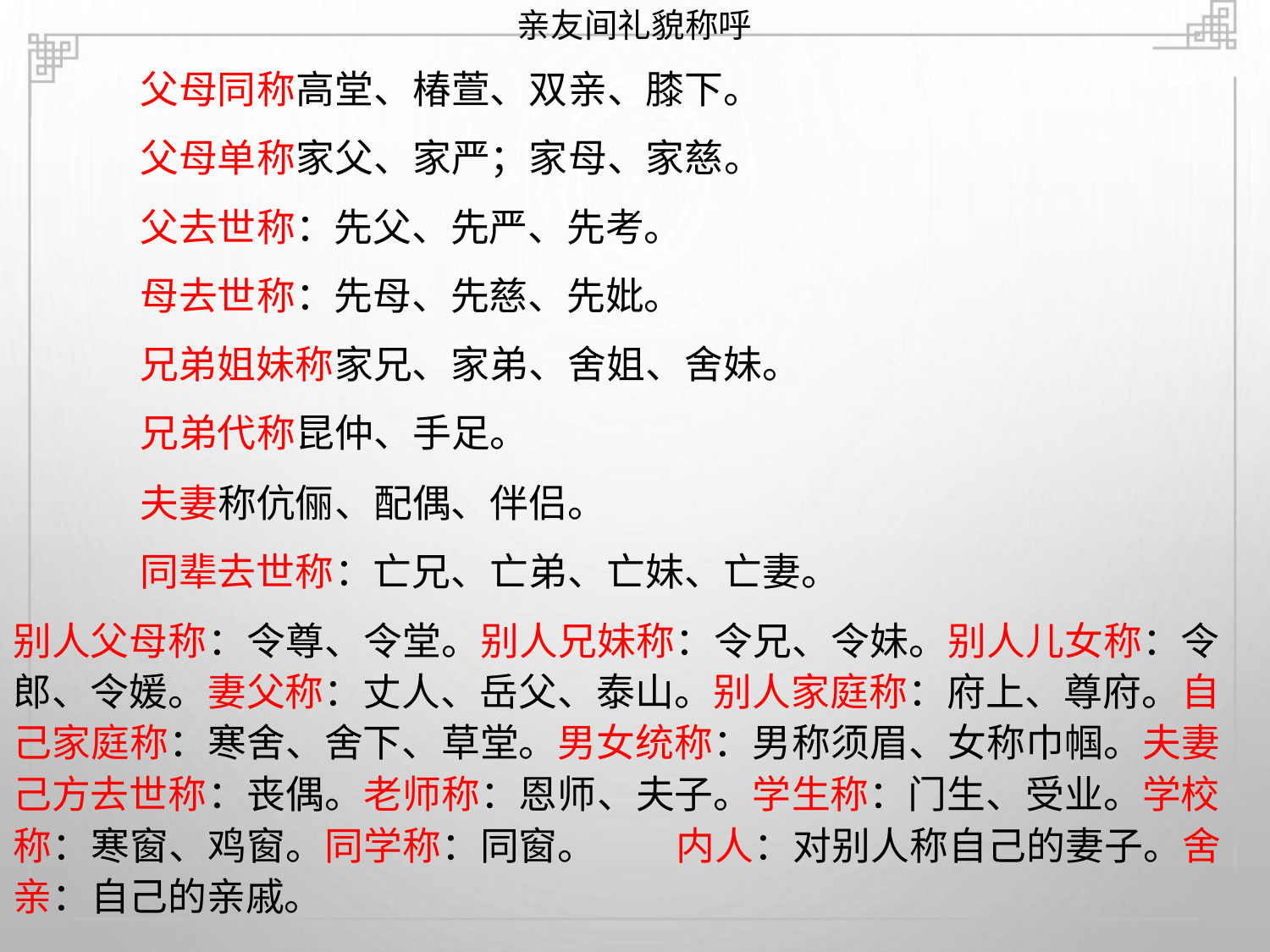

亲友间礼貌称呼
父母同称高堂、椿萱、双亲、膝下。
父母单称家父、家严；家母、家慈。
父去世称：先父、先严、先考。
母去世称：先母、先慈、先妣。
兄弟姐妹称家兄、家弟、舍姐、舍妹。
兄弟代称昆仲、手足。
夫妻称伉俪、配偶、伴侣。
同辈去世称：亡兄、亡弟、亡妹、亡妻。
别人父母称：令尊、令堂。别人兄妹称：令兄、令妹。别人儿女称：令
郎、令媛。妻父称：丈人、岳父、泰山。别人家庭称：府上、尊府。自
己家庭称：寒舍、舍下、草堂。男女统称：男称须眉、女称巾帼。夫妻
己方去世称：丧偶。老师称：恩师、夫子。学生称：门生、受业。学校
称：寒窗、鸡窗。同学称：同窗。
亲：自己的亲戚。
内人：对别人称自己的妻子。舍